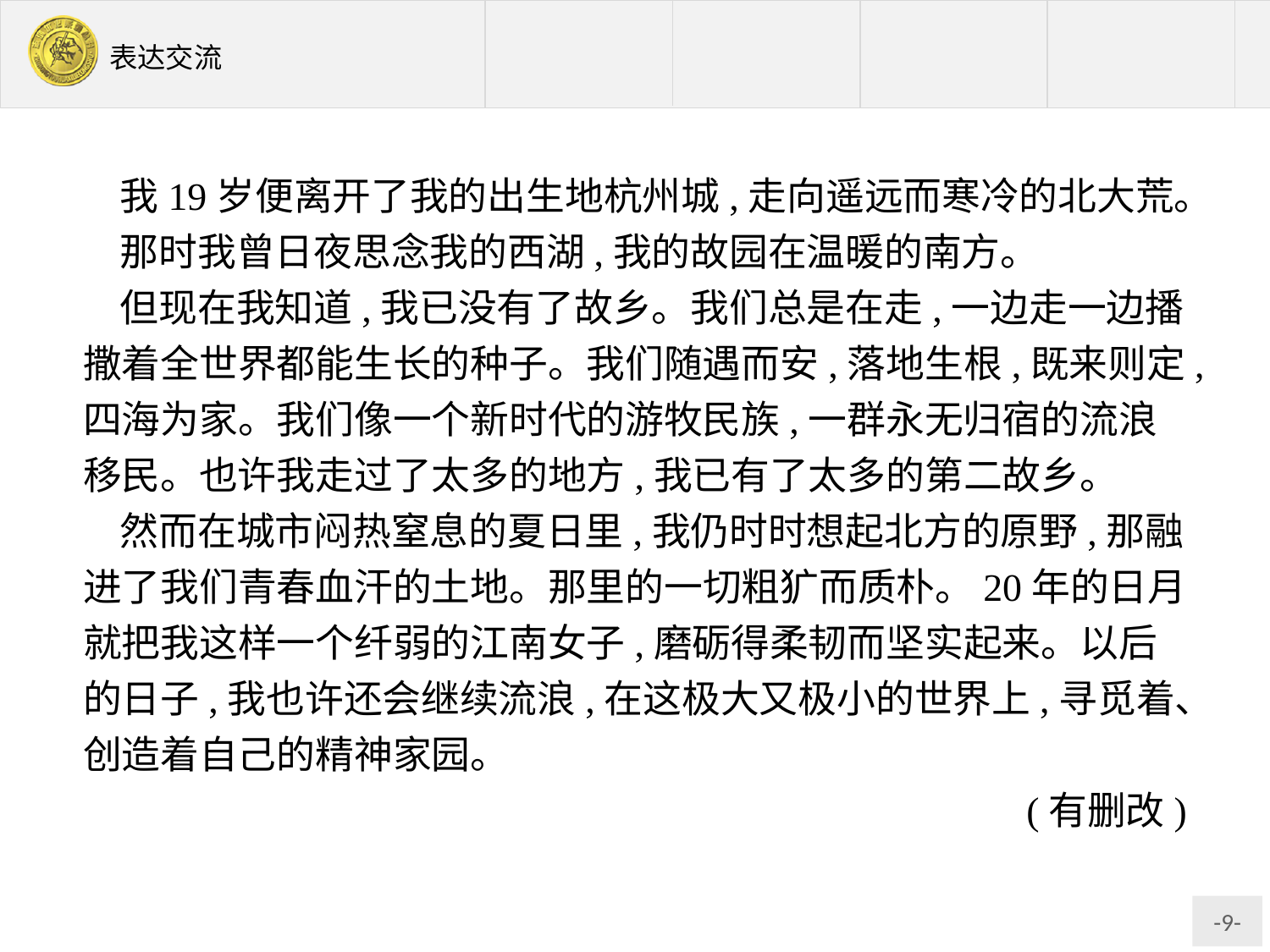

我19岁便离开了我的出生地杭州城,走向遥远而寒冷的北大荒。
那时我曾日夜思念我的西湖,我的故园在温暖的南方。
但现在我知道,我已没有了故乡。我们总是在走,一边走一边播撒着全世界都能生长的种子。我们随遇而安,落地生根,既来则定,四海为家。我们像一个新时代的游牧民族,一群永无归宿的流浪移民。也许我走过了太多的地方,我已有了太多的第二故乡。
然而在城市闷热窒息的夏日里,我仍时时想起北方的原野,那融进了我们青春血汗的土地。那里的一切粗犷而质朴。20年的日月就把我这样一个纤弱的江南女子,磨砺得柔韧而坚实起来。以后的日子,我也许还会继续流浪,在这极大又极小的世界上,寻觅着、创造着自己的精神家园。
(有删改)